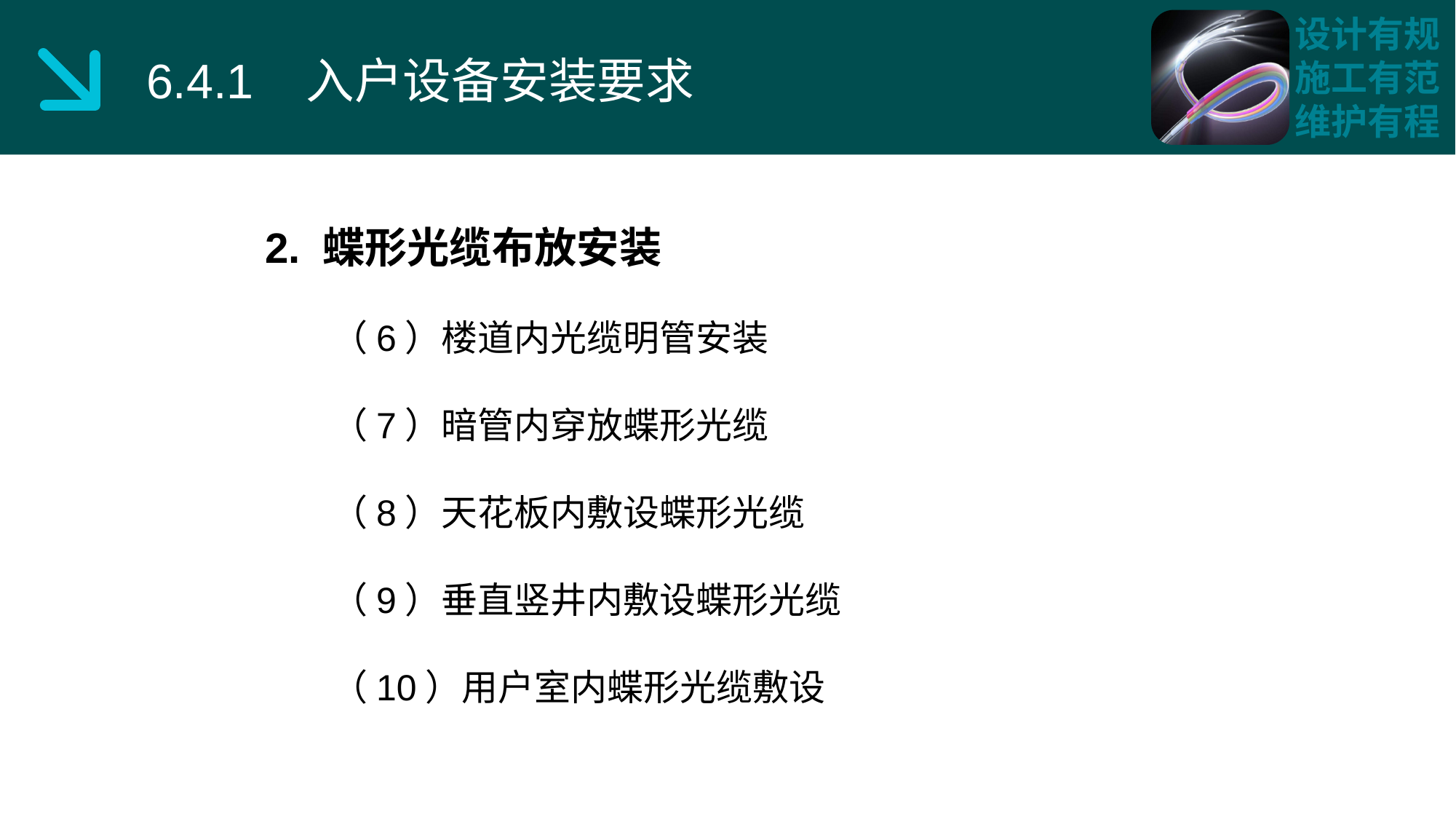

6.4.1   入户设备安装要求

2. 蝶形光缆布放安装

       （6）楼道内光缆明管安装

       （7）暗管内穿放蝶形光缆

       （8）天花板内敷设蝶形光缆

       （9）垂直竖井内敷设蝶形光缆

       （10）用户室内蝶形光缆敷设